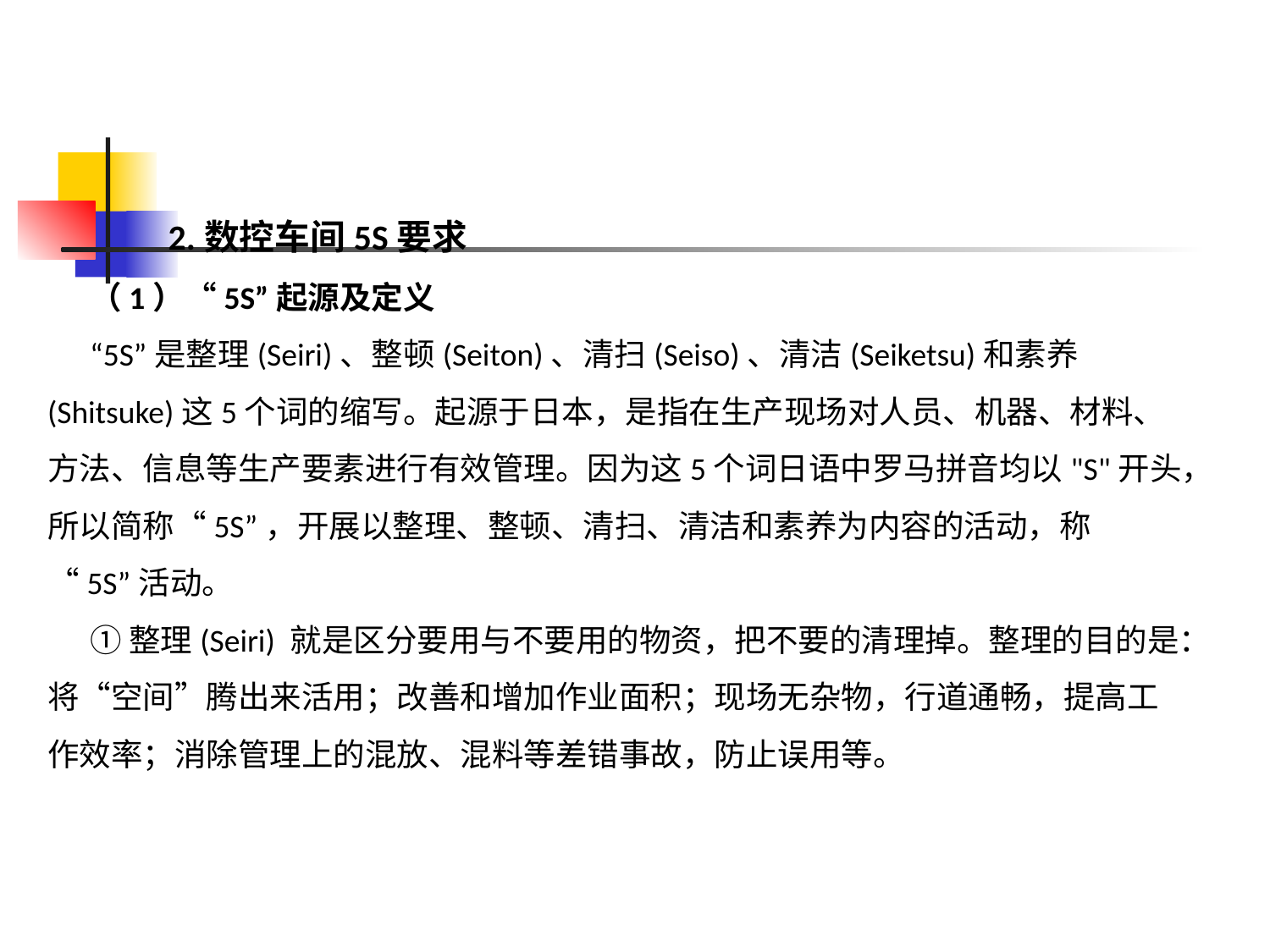

2.数控车间5S要求
（1）“5S”起源及定义
“5S”是整理(Seiri)、整顿(Seiton)、清扫(Seiso)、清洁(Seiketsu)和素养(Shitsuke)这5个词的缩写。起源于日本，是指在生产现场对人员、机器、材料、方法、信息等生产要素进行有效管理。因为这5个词日语中罗马拼音均以"S"开头，所以简称“5S”，开展以整理、整顿、清扫、清洁和素养为内容的活动，称 “5S”活动。
①整理(Seiri) 就是区分要用与不要用的物资，把不要的清理掉。整理的目的是：将“空间”腾出来活用；改善和增加作业面积；现场无杂物，行道通畅，提高工作效率；消除管理上的混放、混料等差错事故，防止误用等。